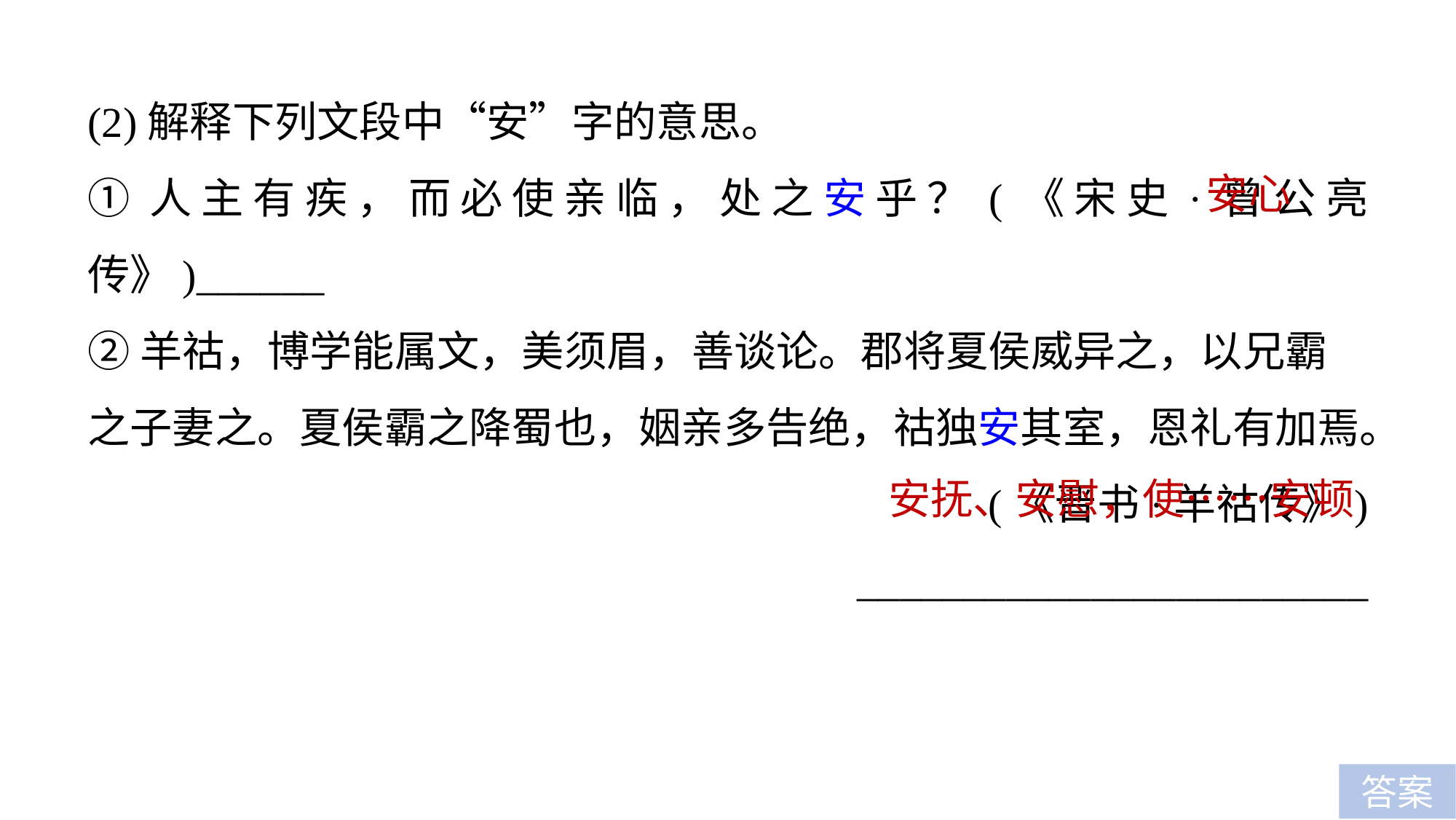

(2)解释下列文段中“安”字的意思。
①人主有疾，而必使亲临，处之安乎？(《宋史·曾公亮传》)______
②羊祜，博学能属文，美须眉，善谈论。郡将夏侯威异之，以兄霸之子妻之。夏侯霸之降蜀也，姻亲多告绝，祜独安其室，恩礼有加焉。
(《晋书·羊祜传》)
________________________
安心
安抚、安慰，使……安顿
答案